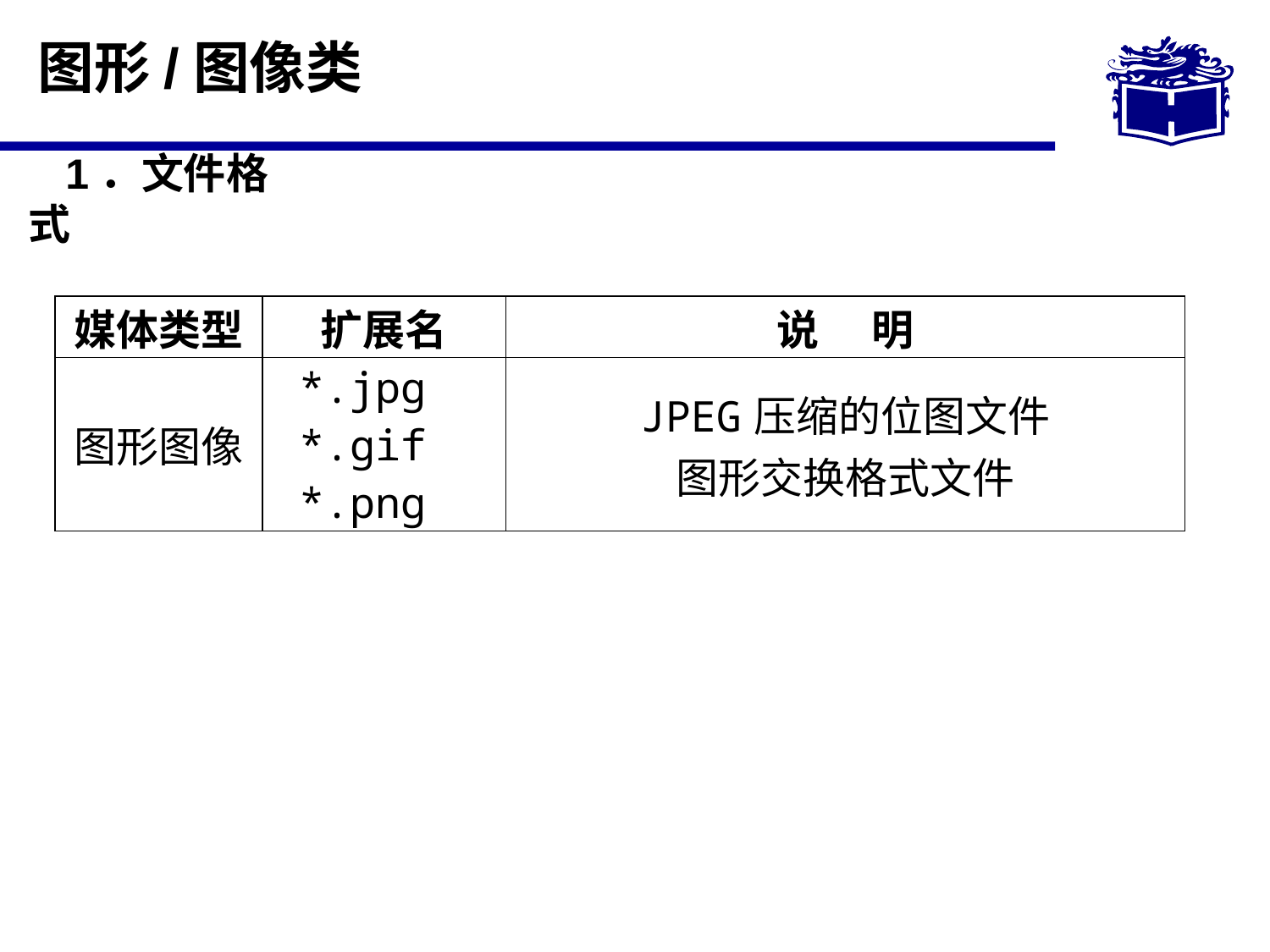

# 图形/图像类
1．文件格式
| 媒体类型 | 扩展名 | 说　 明 |
| --- | --- | --- |
| 图形图像 | \*.jpg \*.gif \*.png | JPEG压缩的位图文件 图形交换格式文件 |